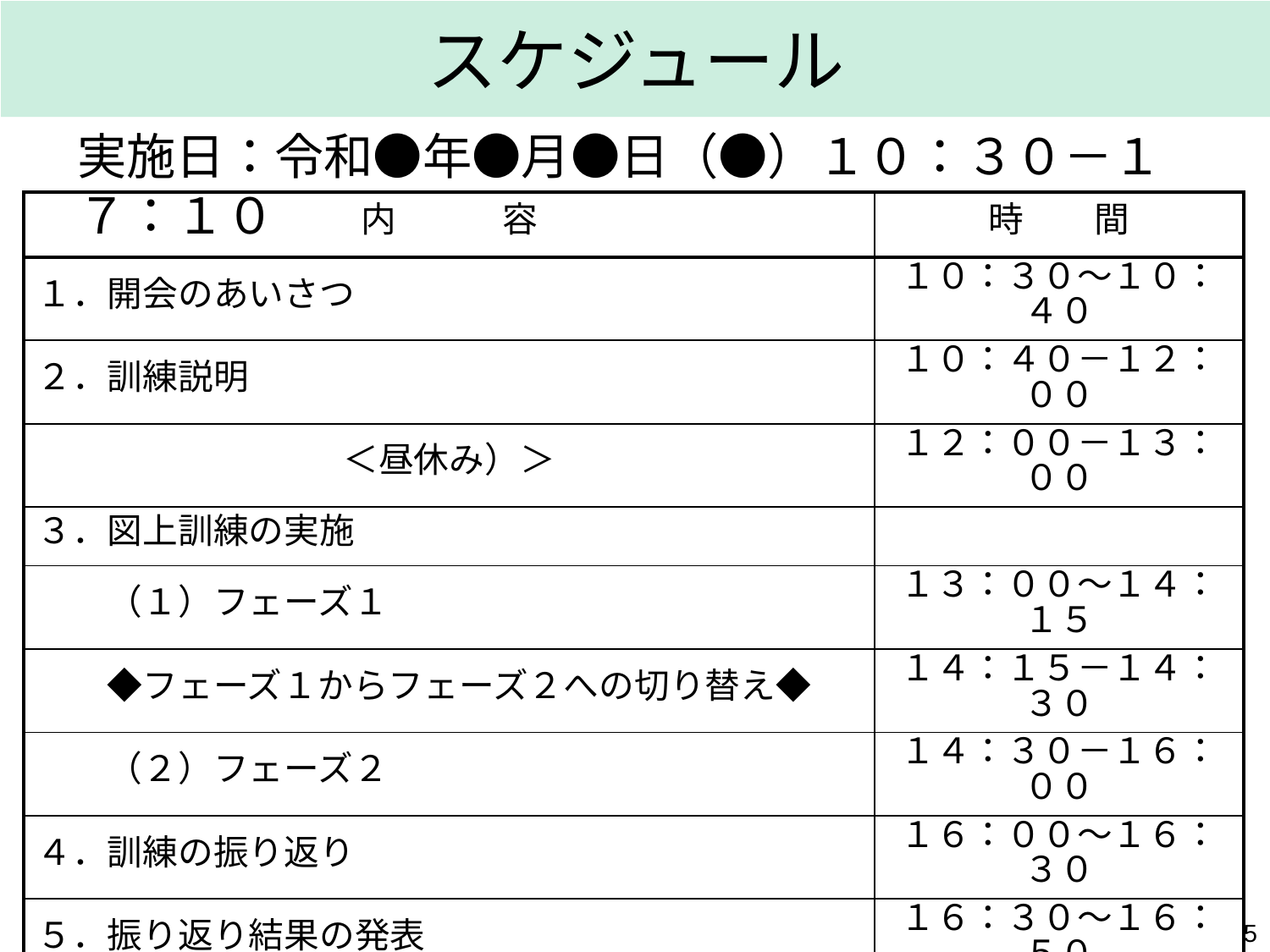

スケジュール
実施日：令和●年●月●日（●）１０：３０－１７：１０
| 内　　　容 | 時　　間 |
| --- | --- |
| １．開会のあいさつ | １０：３０～１０：４０ |
| ２．訓練説明 | １０：４０－１２：００ |
| ＜昼休み）＞ | １２：００－１３：００ |
| ３．図上訓練の実施 |  |
| （１）フェーズ１ | １３：００～１４：１５ |
| ◆フェーズ１からフェーズ２への切り替え◆ | １４：１５－１４：３０ |
| （２）フェーズ２ | １４：３０－１６：００ |
| ４．訓練の振り返り | １６：００～１６：３０ |
| ５．振り返り結果の発表 | １６：３０～１６：５０ |
| ６．講評 | １６：５０～１７：００ |
| ７．閉会のあいさつ | １７：００～１７：１０ |
5